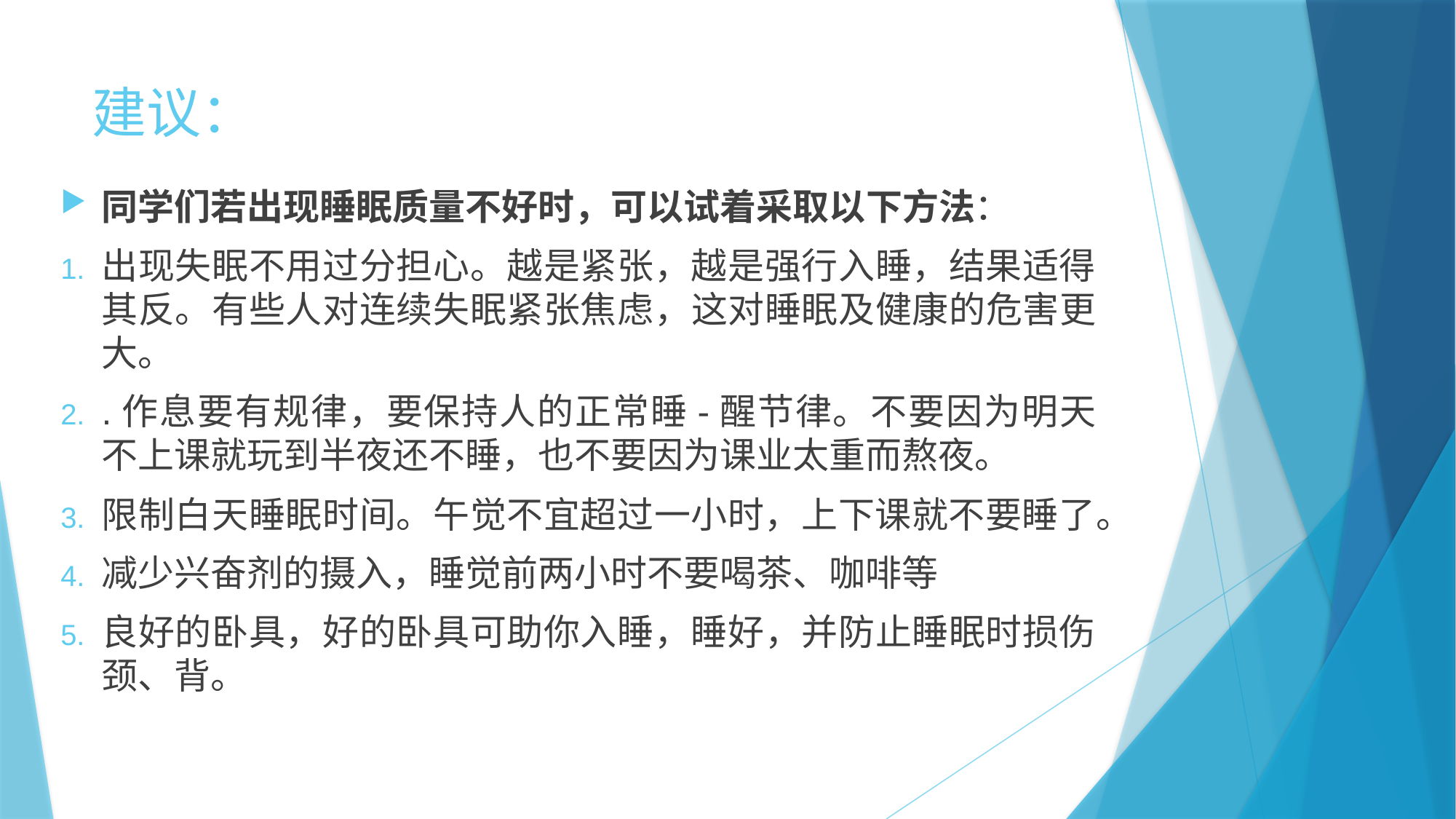

# 建议：
同学们若出现睡眠质量不好时，可以试着采取以下方法：
出现失眠不用过分担心。越是紧张，越是强行入睡，结果适得其反。有些人对连续失眠紧张焦虑，这对睡眠及健康的危害更大。
.作息要有规律，要保持人的正常睡-醒节律。不要因为明天不上课就玩到半夜还不睡，也不要因为课业太重而熬夜。
限制白天睡眠时间。午觉不宜超过一小时，上下课就不要睡了。
减少兴奋剂的摄入，睡觉前两小时不要喝茶、咖啡等
良好的卧具，好的卧具可助你入睡，睡好，并防止睡眠时损伤颈、背。